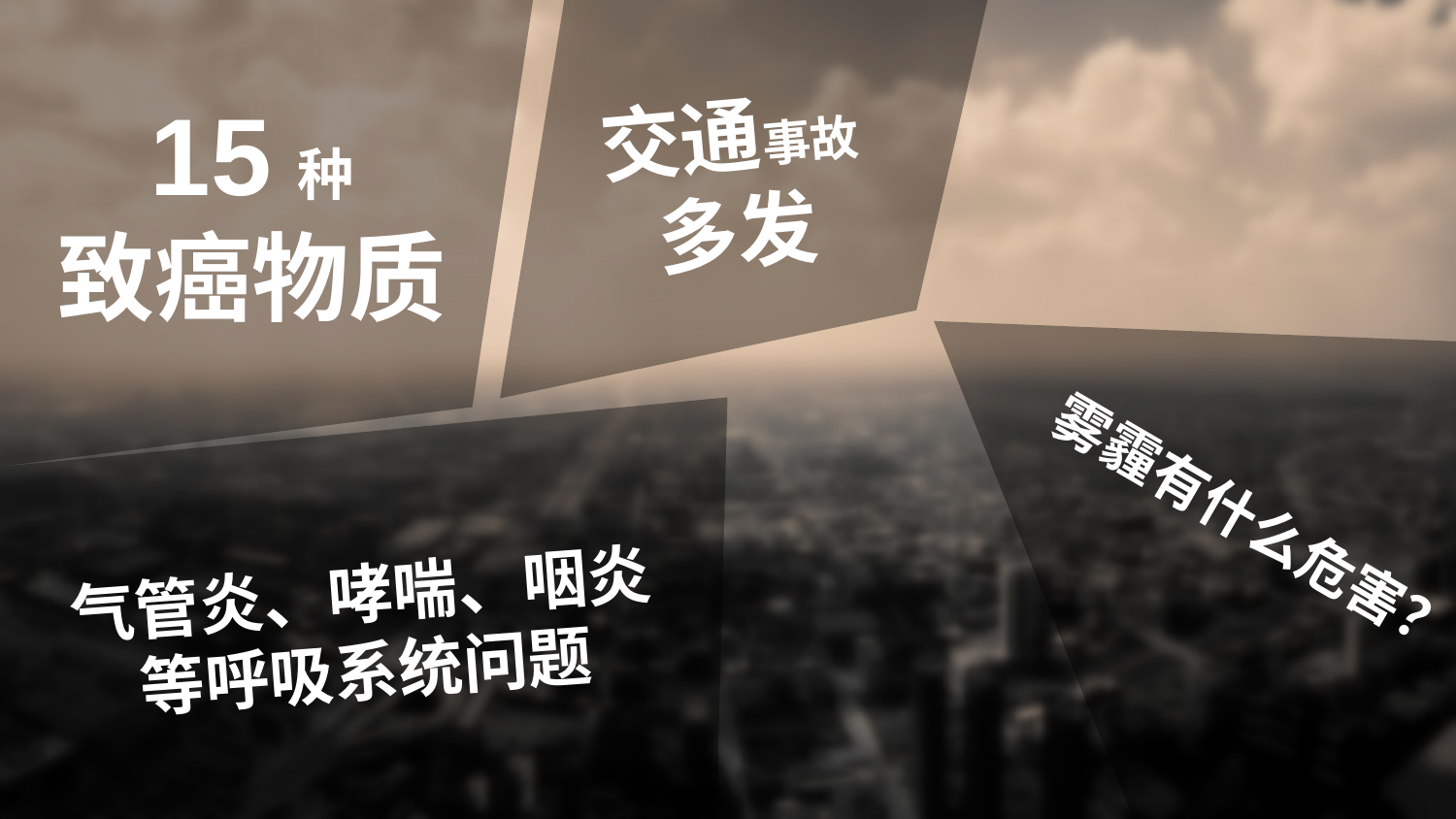

交通事故
多发
15种
致癌物质

雾霾有什么危害？
气管炎、哮喘、咽炎
等呼吸系统问题